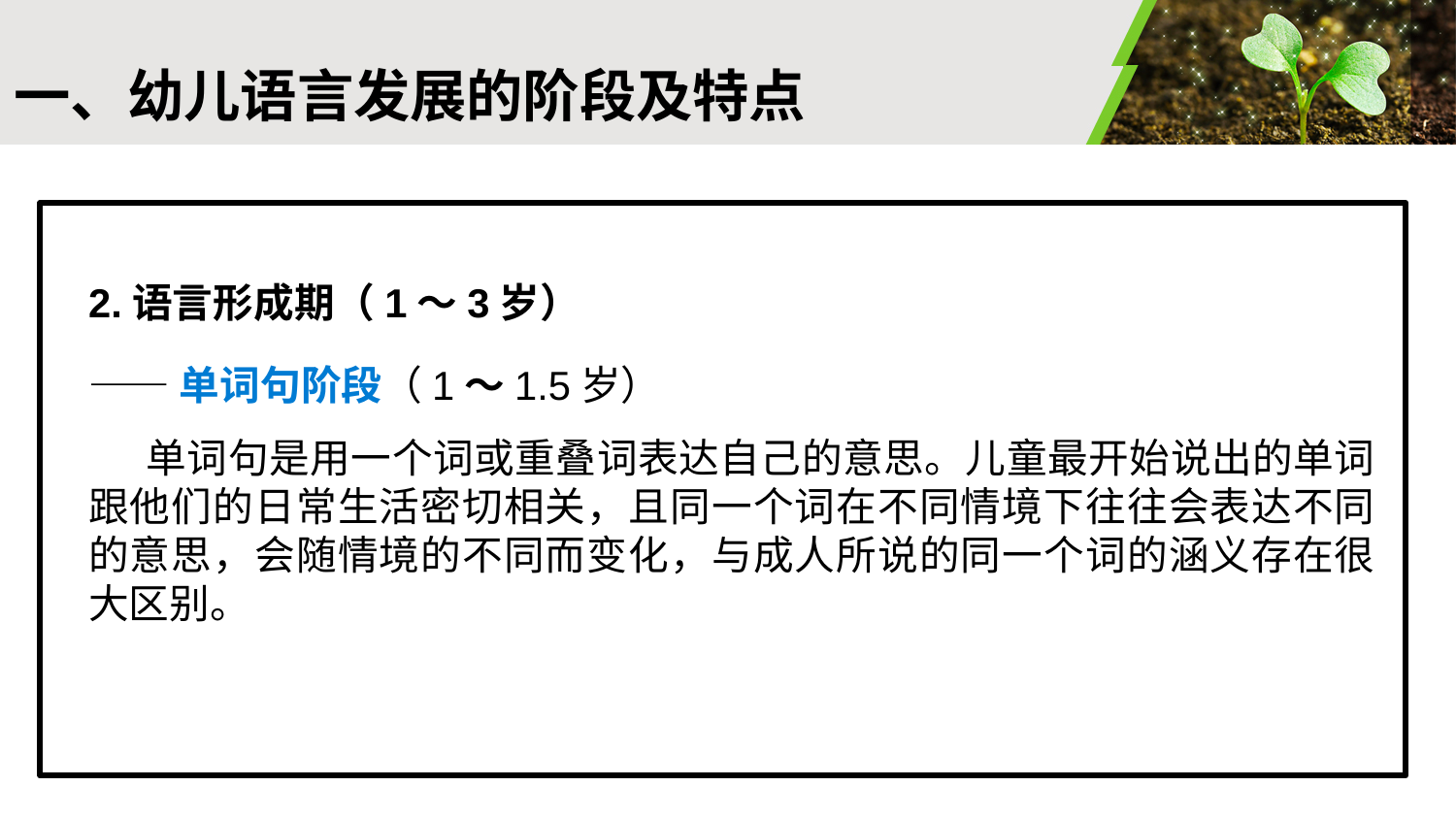

#
一、幼儿语言发展的阶段及特点

2.语言形成期（1～3岁）
——单词句阶段（1～1.5岁）
    单词句是用一个词或重叠词表达自己的意思。儿童最开始说出的单词跟他们的日常生活密切相关，且同一个词在不同情境下往往会表达不同的意思，会随情境的不同而变化，与成人所说的同一个词的涵义存在很大区别。